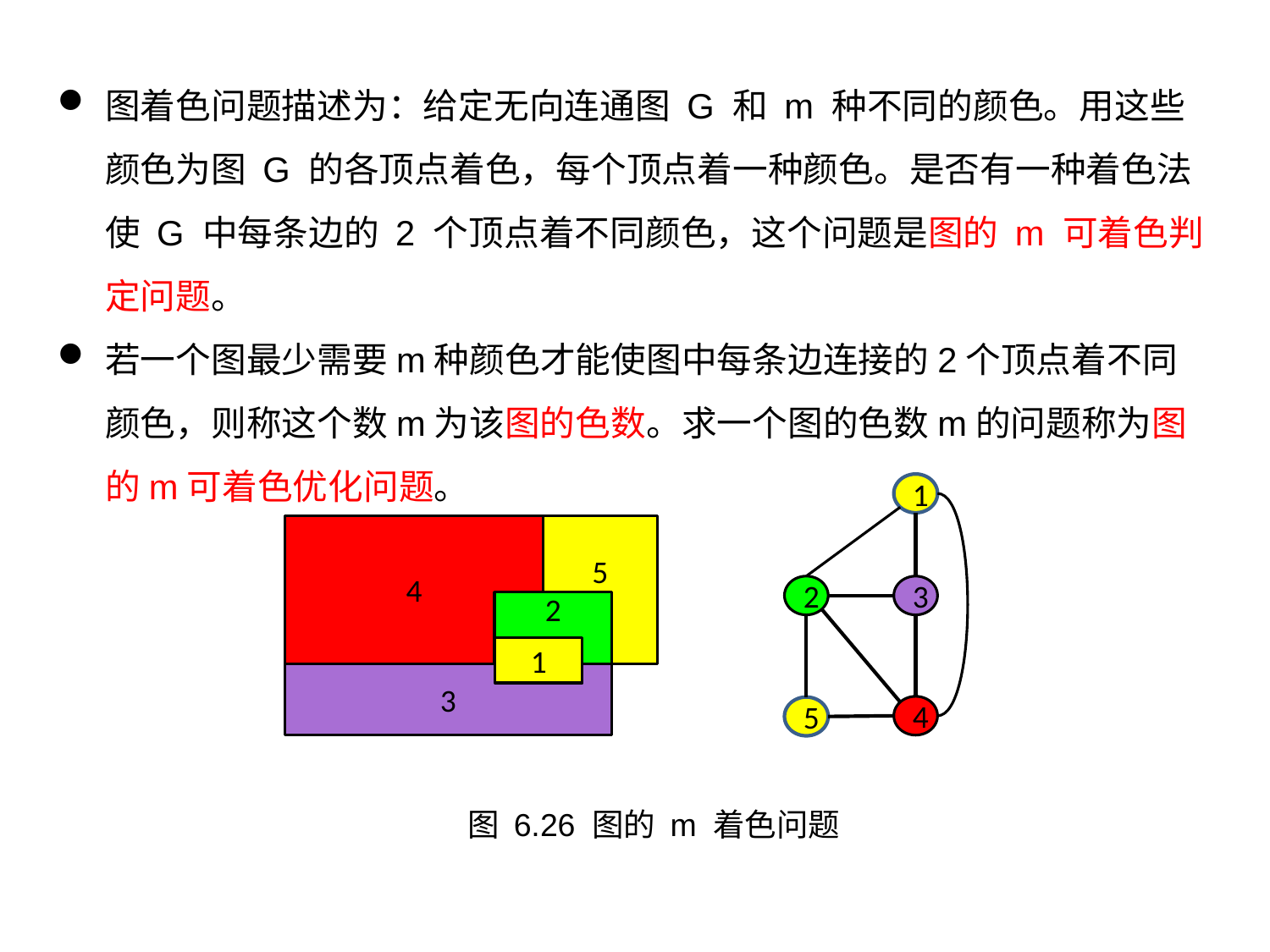

图着色问题描述为：给定无向连通图 G 和 m 种不同的颜色。用这些颜色为图 G 的各顶点着色，每个顶点着一种颜色。是否有一种着色法使 G 中每条边的 2 个顶点着不同颜色，这个问题是图的 m 可着色判定问题。
若一个图最少需要m种颜色才能使图中每条边连接的2个顶点着不同颜色，则称这个数m为该图的色数。求一个图的色数m的问题称为图的m可着色优化问题。
1
4
5

2
3
2

1
3
4
5
图 6.26 图的 m 着色问题